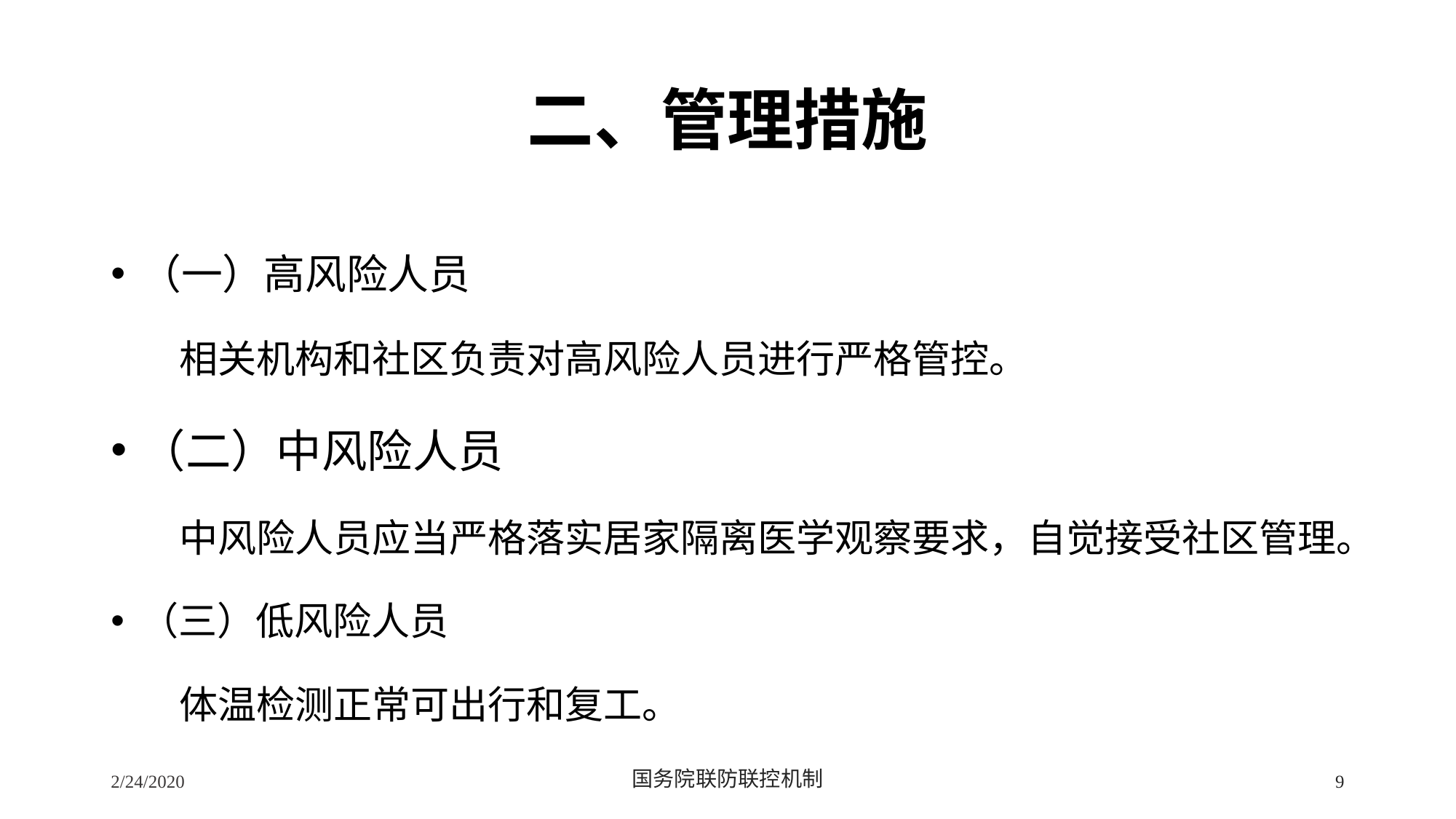

# 二、管理措施
（一）高风险人员
       相关机构和社区负责对高风险人员进行严格管控。
（二）中风险人员
       中风险人员应当严格落实居家隔离医学观察要求，自觉接受社区管理。
（三）低风险人员
       体温检测正常可出行和复工。
2/24/2020
国务院联防联控机制
9